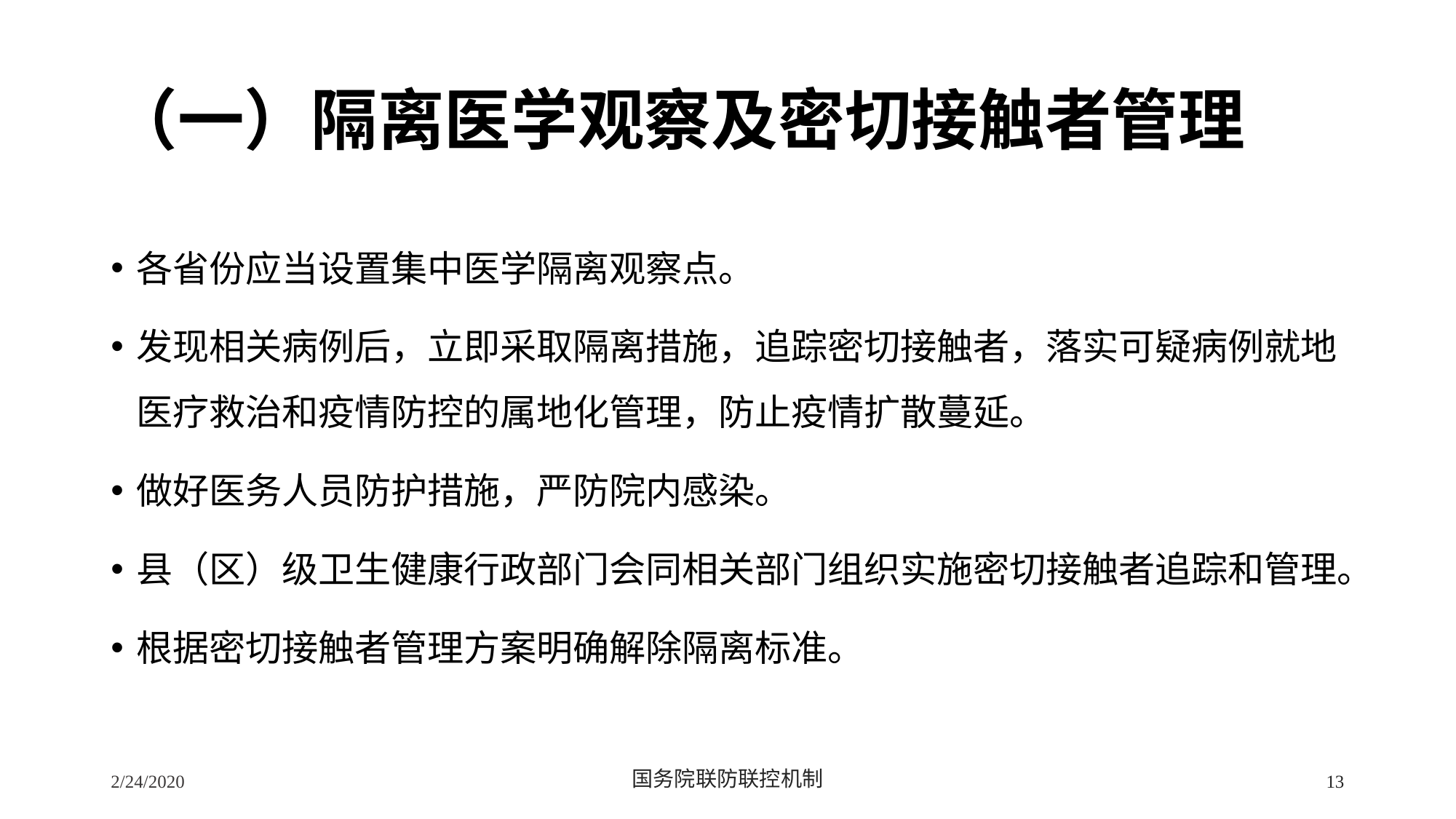

# （一）隔离医学观察及密切接触者管理
各省份应当设置集中医学隔离观察点。
发现相关病例后，立即采取隔离措施，追踪密切接触者，落实可疑病例就地医疗救治和疫情防控的属地化管理，防止疫情扩散蔓延。
做好医务人员防护措施，严防院内感染。
县（区）级卫生健康行政部门会同相关部门组织实施密切接触者追踪和管理。
根据密切接触者管理方案明确解除隔离标准。
2/24/2020
国务院联防联控机制
13